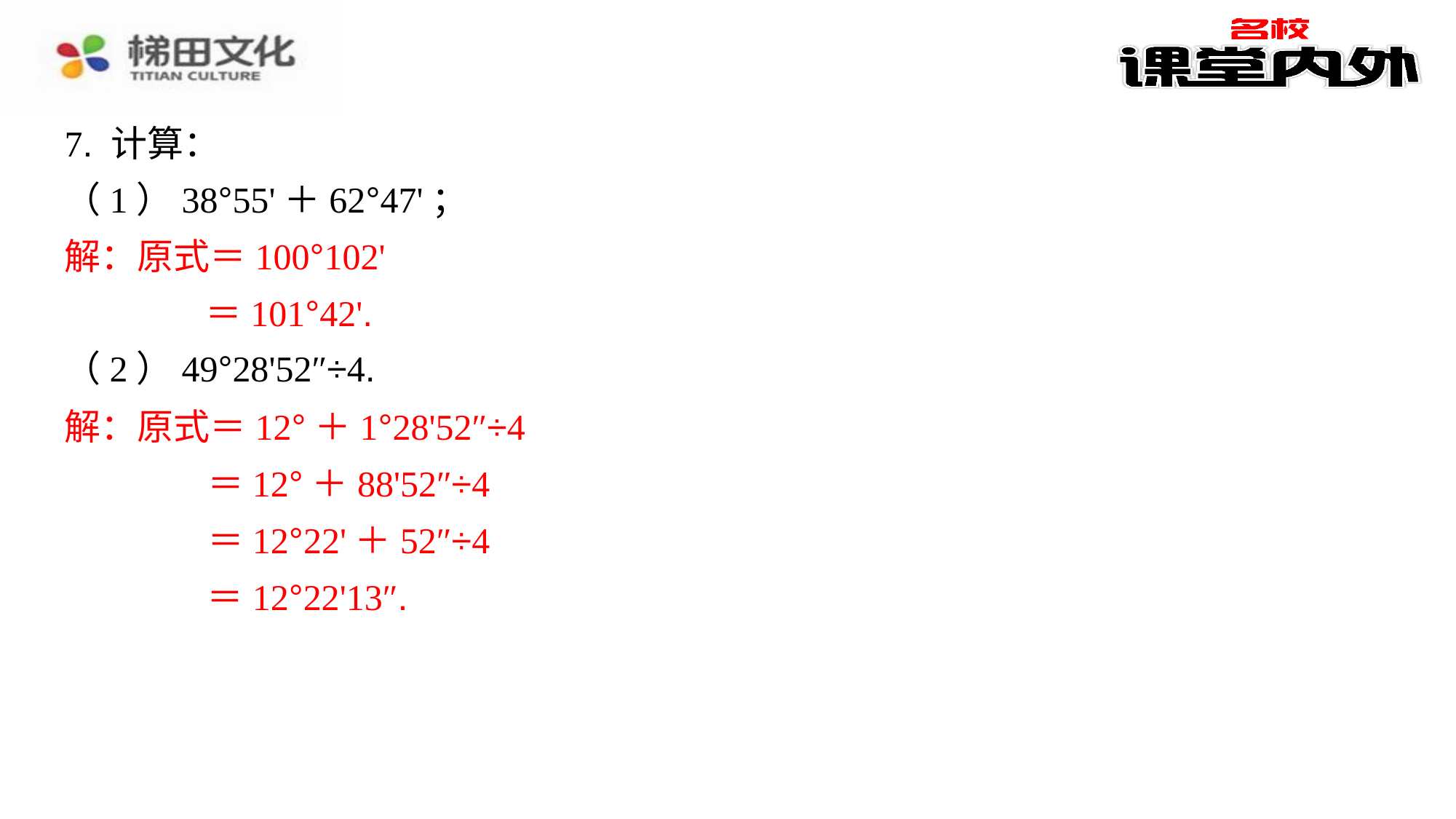

7. 计算：
（1）38°55'＋62°47'；
解：原式＝100°102'
＝101°42'.
（2）49°28'52″÷4.
解：原式＝12°＋1°28'52″÷4
＝12°＋88'52″÷4
＝12°22'＋52″÷4
＝12°22'13″.
解：原式＝100°102'
＝101°42'.
解：原式＝12°＋1°28'52″÷4
＝12°＋88'52″÷4
＝12°22'＋52″÷4
＝12°22'13″.